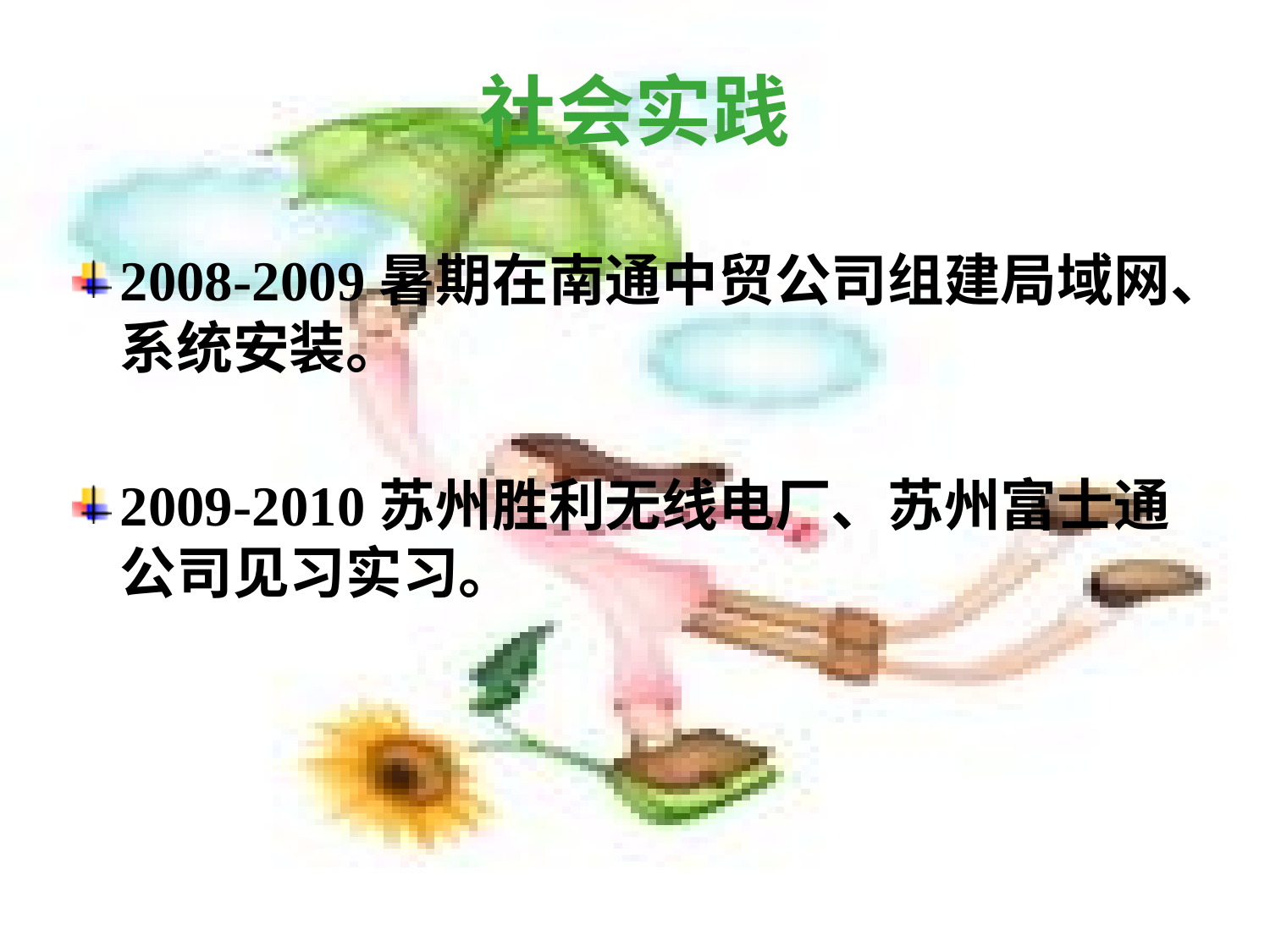

# 社会实践
2008-2009暑期在南通中贸公司组建局域网、系统安装。

2009-2010苏州胜利无线电厂、苏州富士通公司见习实习。
5